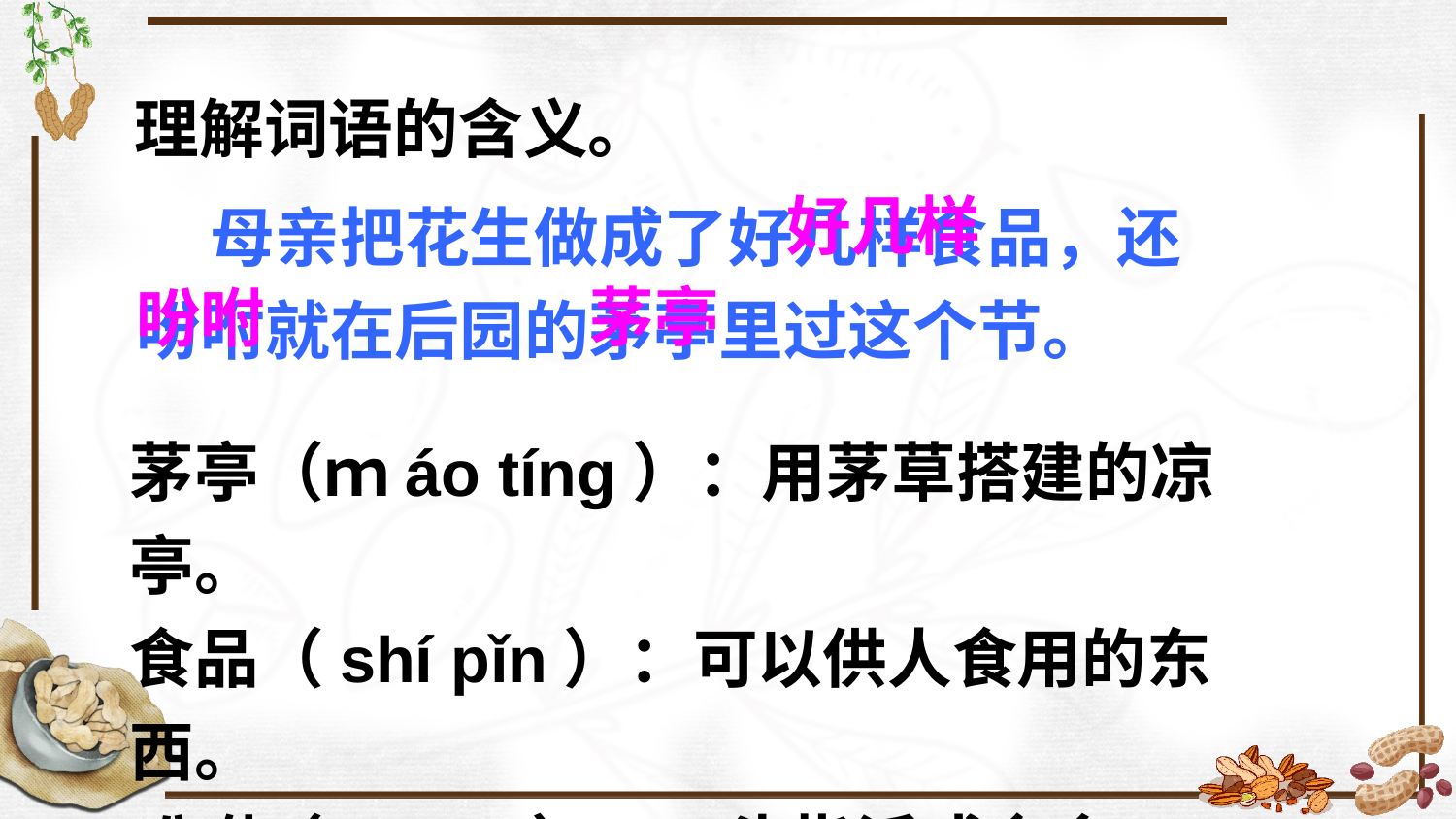

理解词语的含义。
    母亲把花生做成了好几样食品，还吩咐就在后园的茅亭里过这个节。
好几样
茅亭
吩咐
茅亭（ｍáo tínɡ）：用茅草搭建的凉亭。
食品（shí pǐn）：可以供人食用的东西。
吩咐（fēn fù）：口头指派或命令。